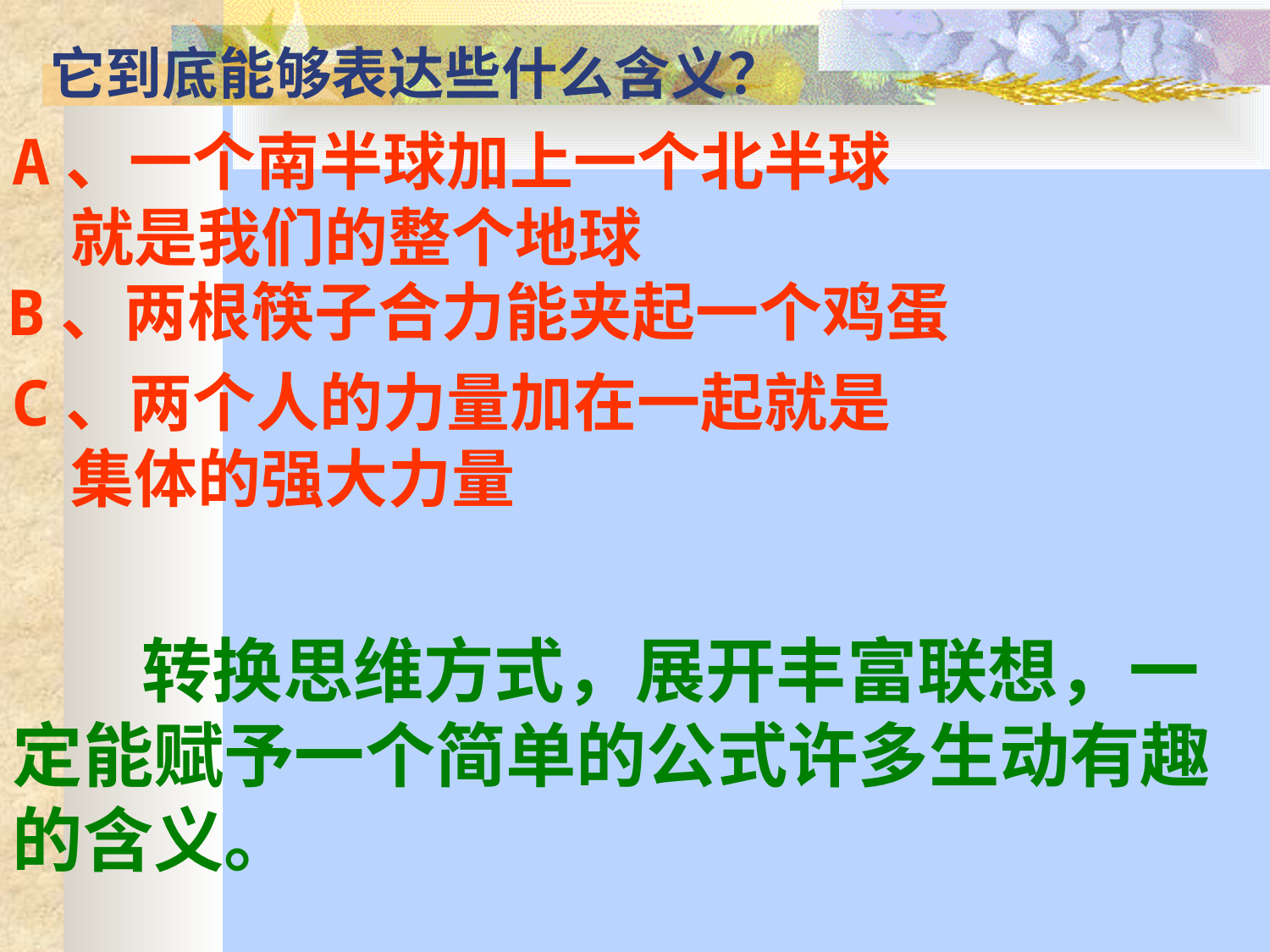

它到底能够表达些什么含义？
A、一个南半球加上一个北半球
   就是我们的整个地球
B、两根筷子合力能夹起一个鸡蛋
C、两个人的力量加在一起就是
   集体的强大力量
       转换思维方式，展开丰富联想，一定能赋予一个简单的公式许多生动有趣的含义。